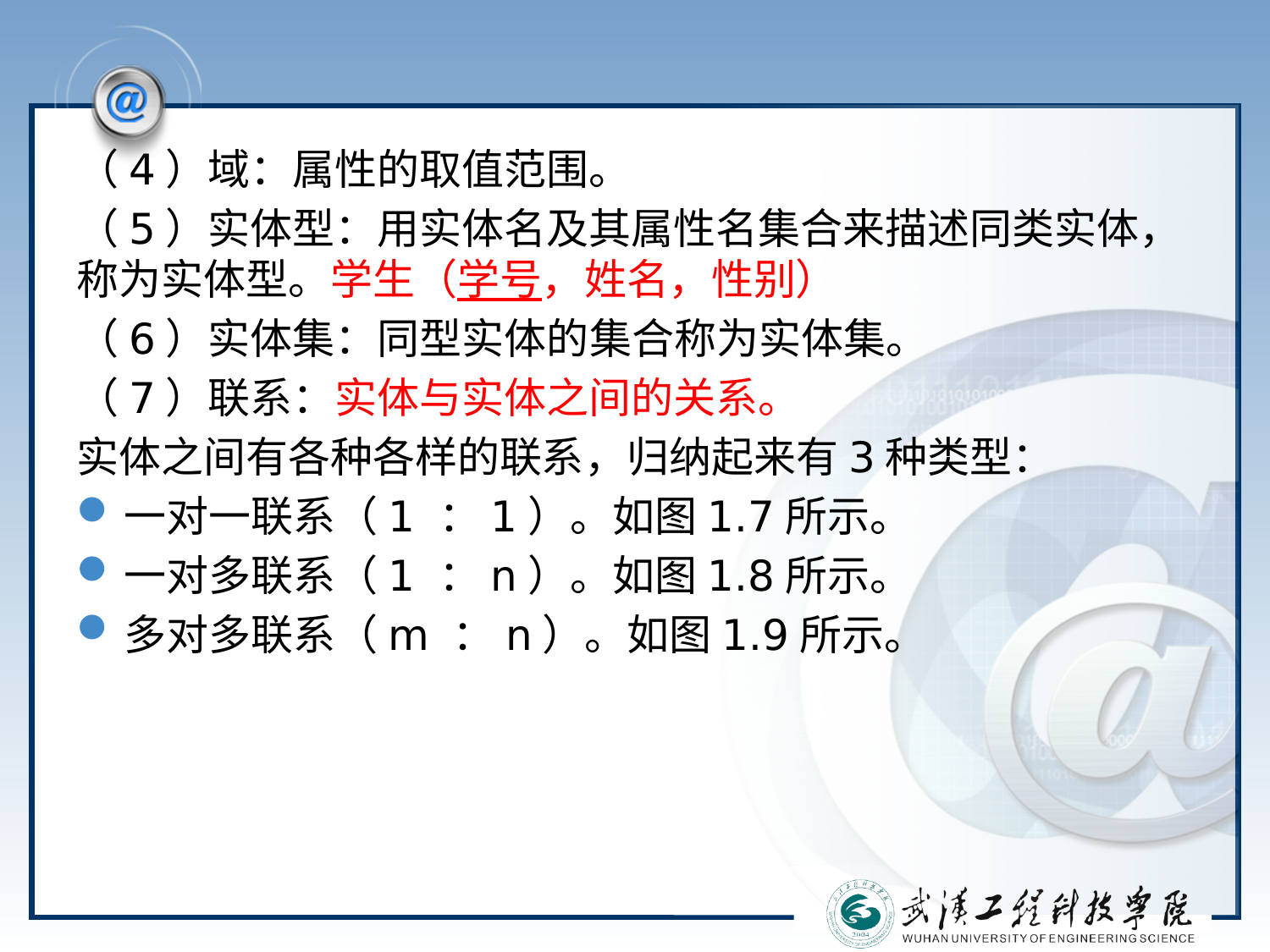

#
（4）域：属性的取值范围。
（5）实体型：用实体名及其属性名集合来描述同类实体，称为实体型。学生（学号，姓名，性别）
（6）实体集：同型实体的集合称为实体集。
（7）联系：实体与实体之间的关系。
实体之间有各种各样的联系，归纳起来有3种类型：
一对一联系（1 ：1）。如图1.7所示。
一对多联系（1 ：n）。如图1.8所示。
多对多联系（m ：n）。如图1.9所示。